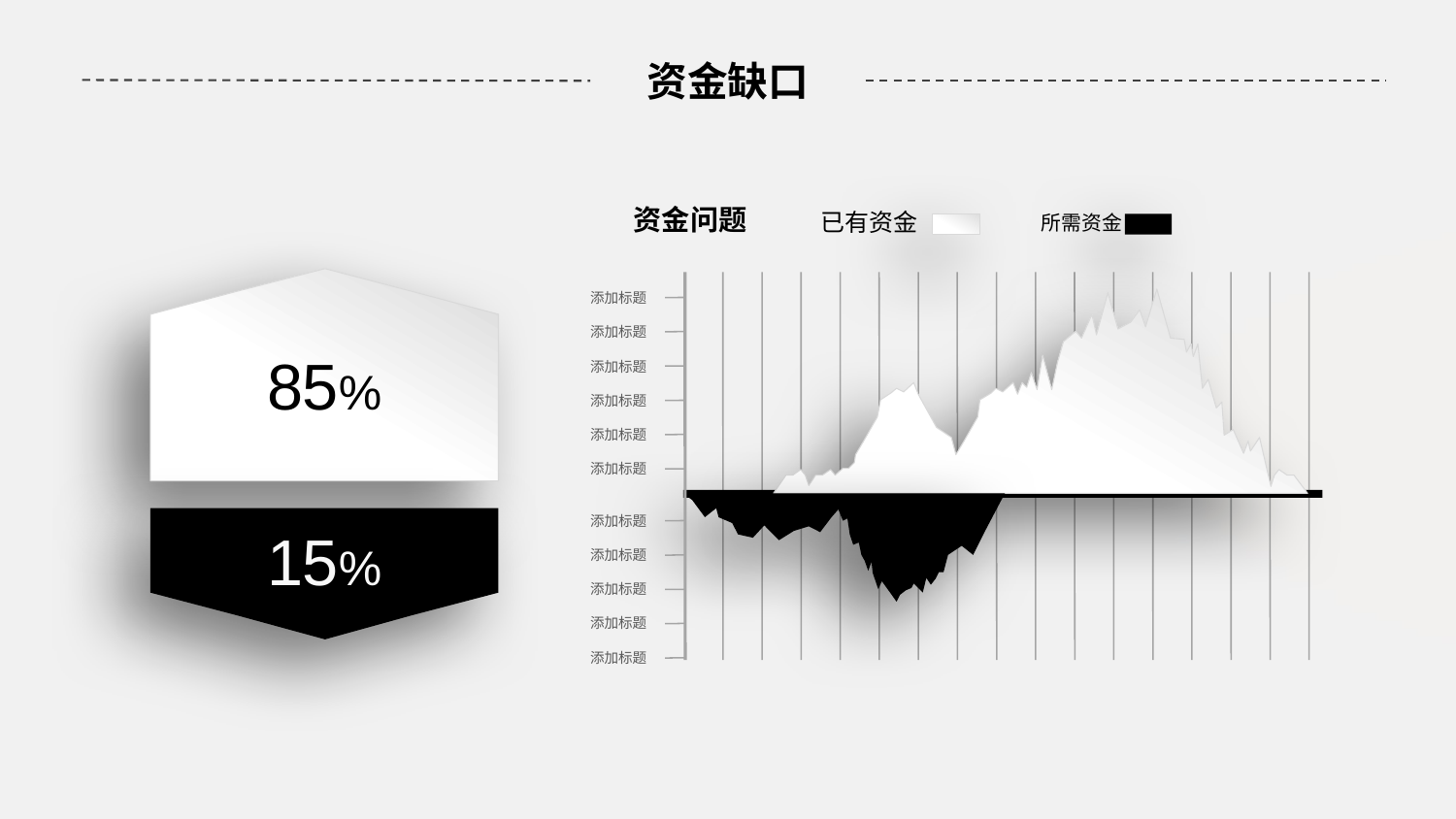

# 资金缺口
资金问题
已有资金
所需资金

添加标题

添加标题

85%
添加标题

添加标题

添加标题

添加标题

添加标题

15%

添加标题

添加标题

添加标题

添加标题